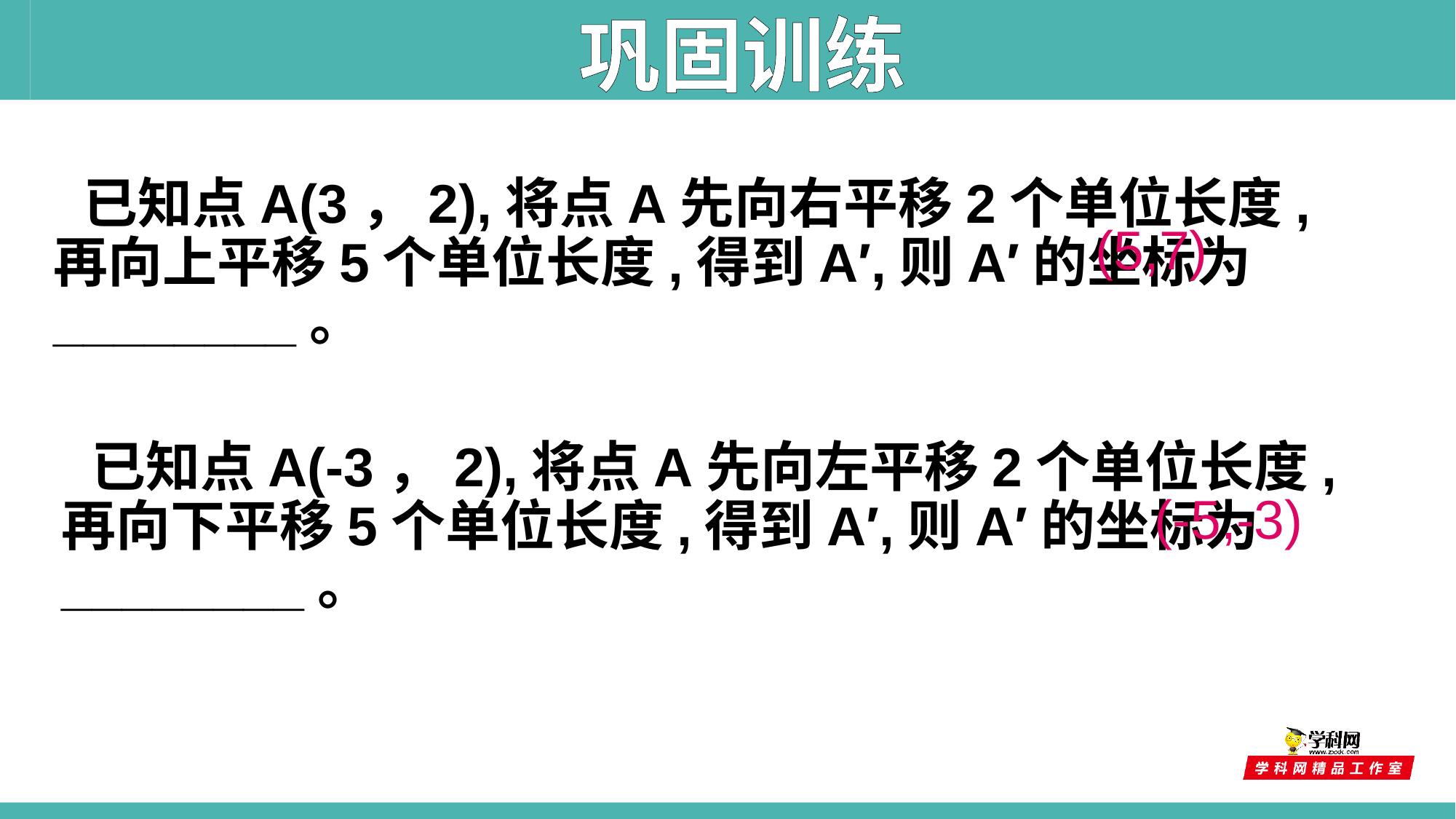

巩固训练

   已知点A(3，2),将点A先向右平移2个单位长度,再向上平移5个单位长度,得到A′,则A′的坐标为________。
(5,7)

   已知点A(-3，2),将点A先向左平移2个单位长度,再向下平移5个单位长度,得到A′,则A′的坐标为________。
(-5,-3)